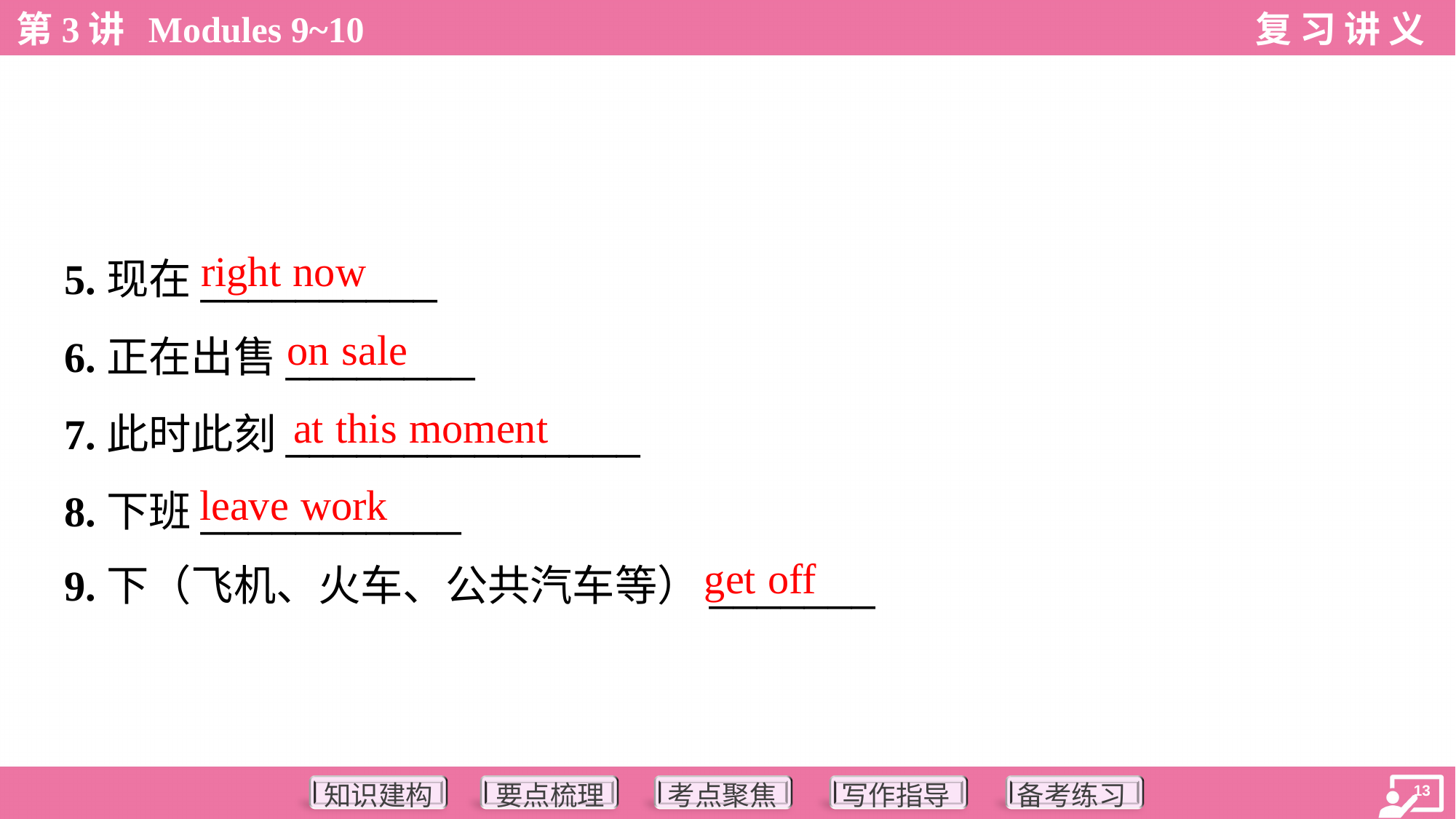

right now
5.现在__________
6.正在出售________
7.此时此刻_______________
8.下班___________
9.下（飞机、火车、公共汽车等）_______
on sale
at this moment
leave work
get off